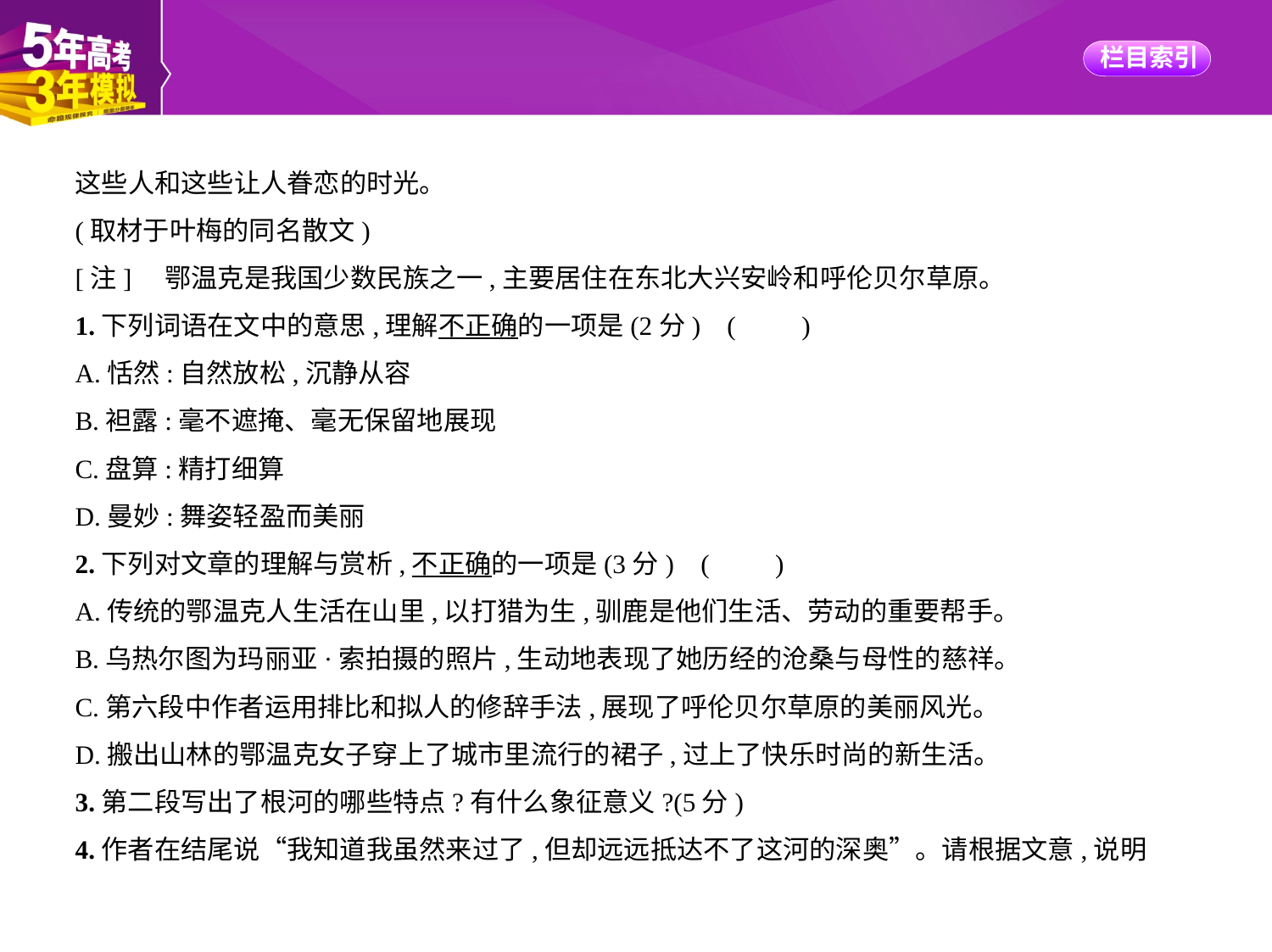

这些人和这些让人眷恋的时光。
(取材于叶梅的同名散文)
[注]　鄂温克是我国少数民族之一,主要居住在东北大兴安岭和呼伦贝尔草原。
1.下列词语在文中的意思,理解不正确的一项是(2分) (　　)
A.恬然:自然放松,沉静从容
B.袒露:毫不遮掩、毫无保留地展现
C.盘算:精打细算
D.曼妙:舞姿轻盈而美丽
2.下列对文章的理解与赏析,不正确的一项是(3分) (　　)
A.传统的鄂温克人生活在山里,以打猎为生,驯鹿是他们生活、劳动的重要帮手。
B.乌热尔图为玛丽亚·索拍摄的照片,生动地表现了她历经的沧桑与母性的慈祥。
C.第六段中作者运用排比和拟人的修辞手法,展现了呼伦贝尔草原的美丽风光。
D.搬出山林的鄂温克女子穿上了城市里流行的裙子,过上了快乐时尚的新生活。
3.第二段写出了根河的哪些特点?有什么象征意义?(5分)
4.作者在结尾说“我知道我虽然来过了,但却远远抵达不了这河的深奥”。请根据文意,说明